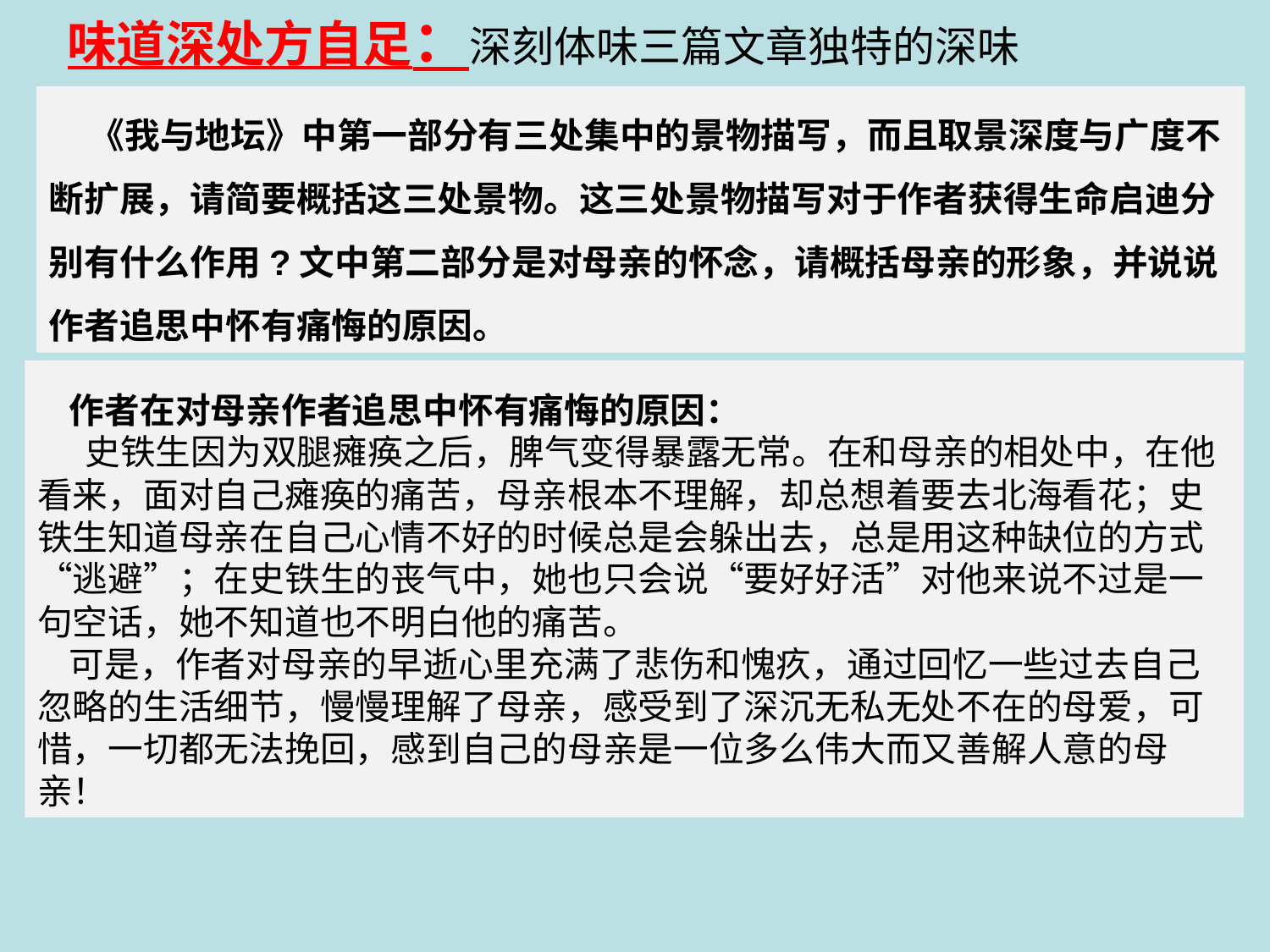

味道深处方自足：深刻体味三篇文章独特的深味
    《我与地坛》中第一部分有三处集中的景物描写，而且取景深度与广度不断扩展，请简要概括这三处景物。这三处景物描写对于作者获得生命启迪分别有什么作用?文中第二部分是对母亲的怀念，请概括母亲的形象，并说说作者追思中怀有痛悔的原因。
   作者在对母亲作者追思中怀有痛悔的原因：
     史铁生因为双腿瘫痪之后，脾气变得暴露无常。在和母亲的相处中，在他看来，面对自己瘫痪的痛苦，母亲根本不理解，却总想着要去北海看花；史铁生知道母亲在自己心情不好的时候总是会躲出去，总是用这种缺位的方式“逃避”；在史铁生的丧气中，她也只会说“要好好活”对他来说不过是一句空话，她不知道也不明白他的痛苦。
   可是，作者对母亲的早逝心里充满了悲伤和愧疚，通过回忆一些过去自己忽略的生活细节，慢慢理解了母亲，感受到了深沉无私无处不在的母爱，可惜，一切都无法挽回，感到自己的母亲是一位多么伟大而又善解人意的母亲！